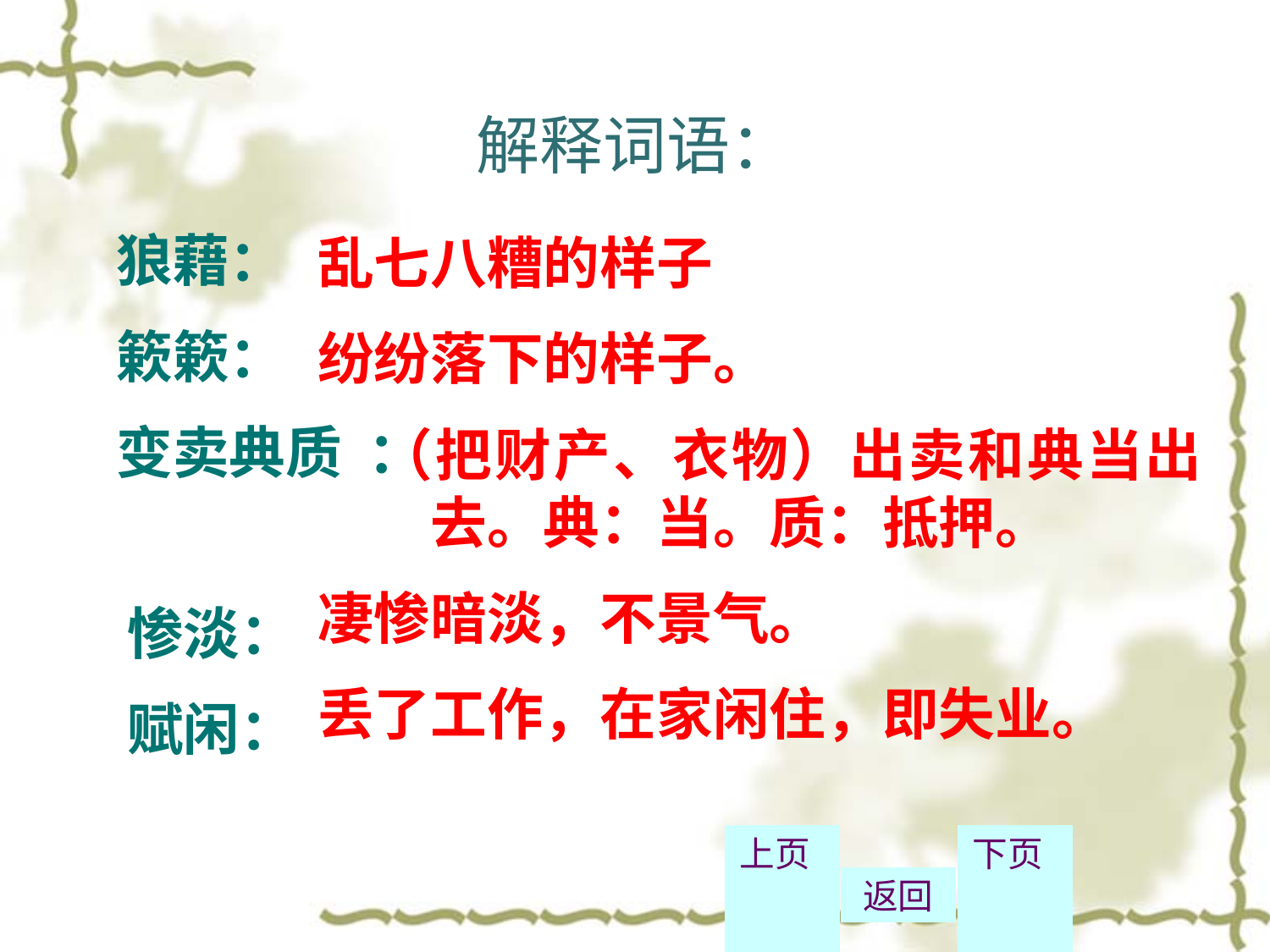

# 解释词语：
狼藉：
簌簌：
变卖典质  ：
乱七八糟的样子
纷纷落下的样子。
　（把财产、衣物）出卖和典当出　　去。典：当。质：抵押。
凄惨暗淡，不景气。
丢了工作，在家闲住，即失业。
惨淡：
赋闲：
上页
返回
下页